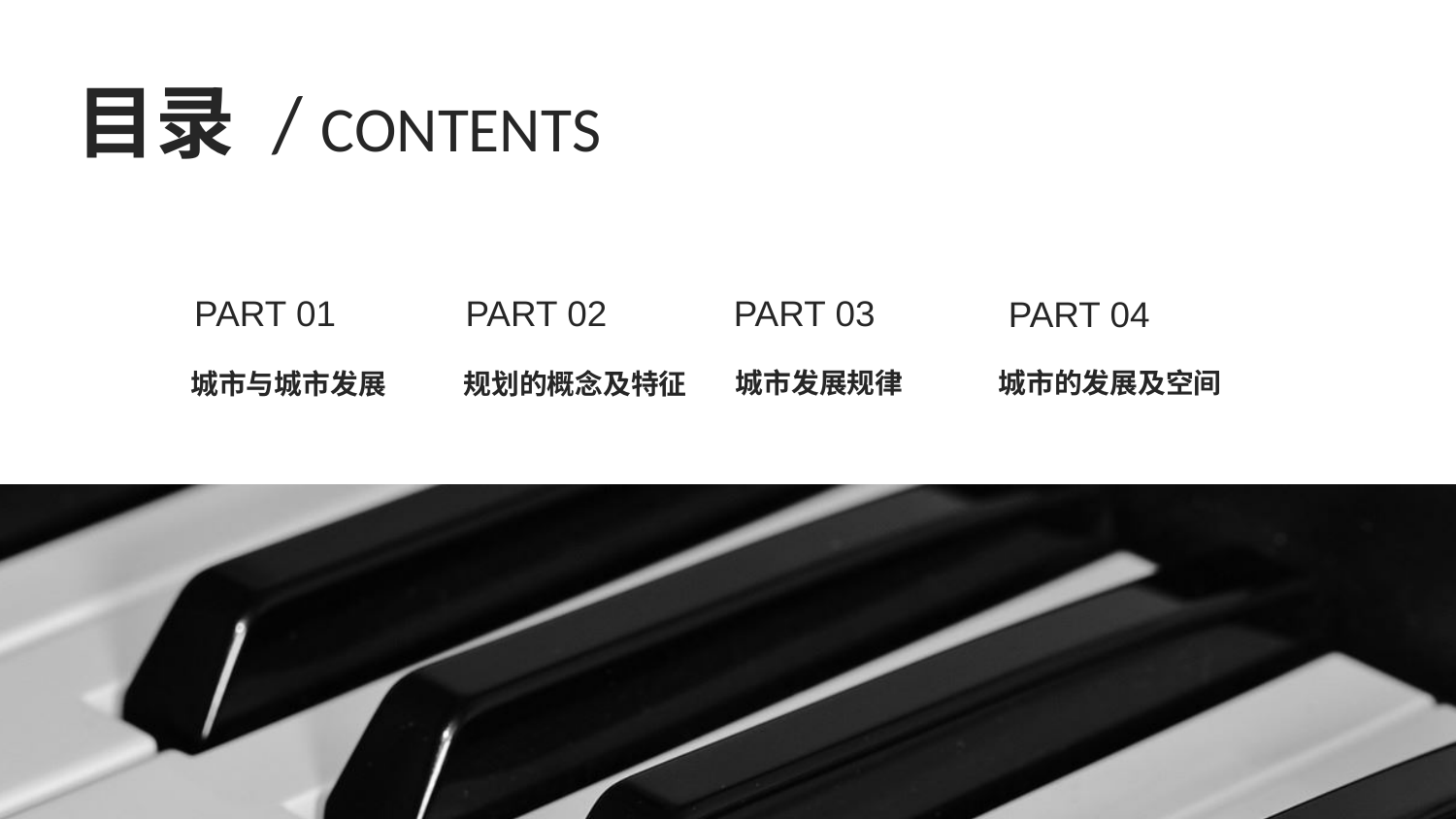

目录 / CONTENTS
PART 01
PART 02
PART 03
PART 04
城市发展规律
城市的发展及空间
城市与城市发展
规划的概念及特征